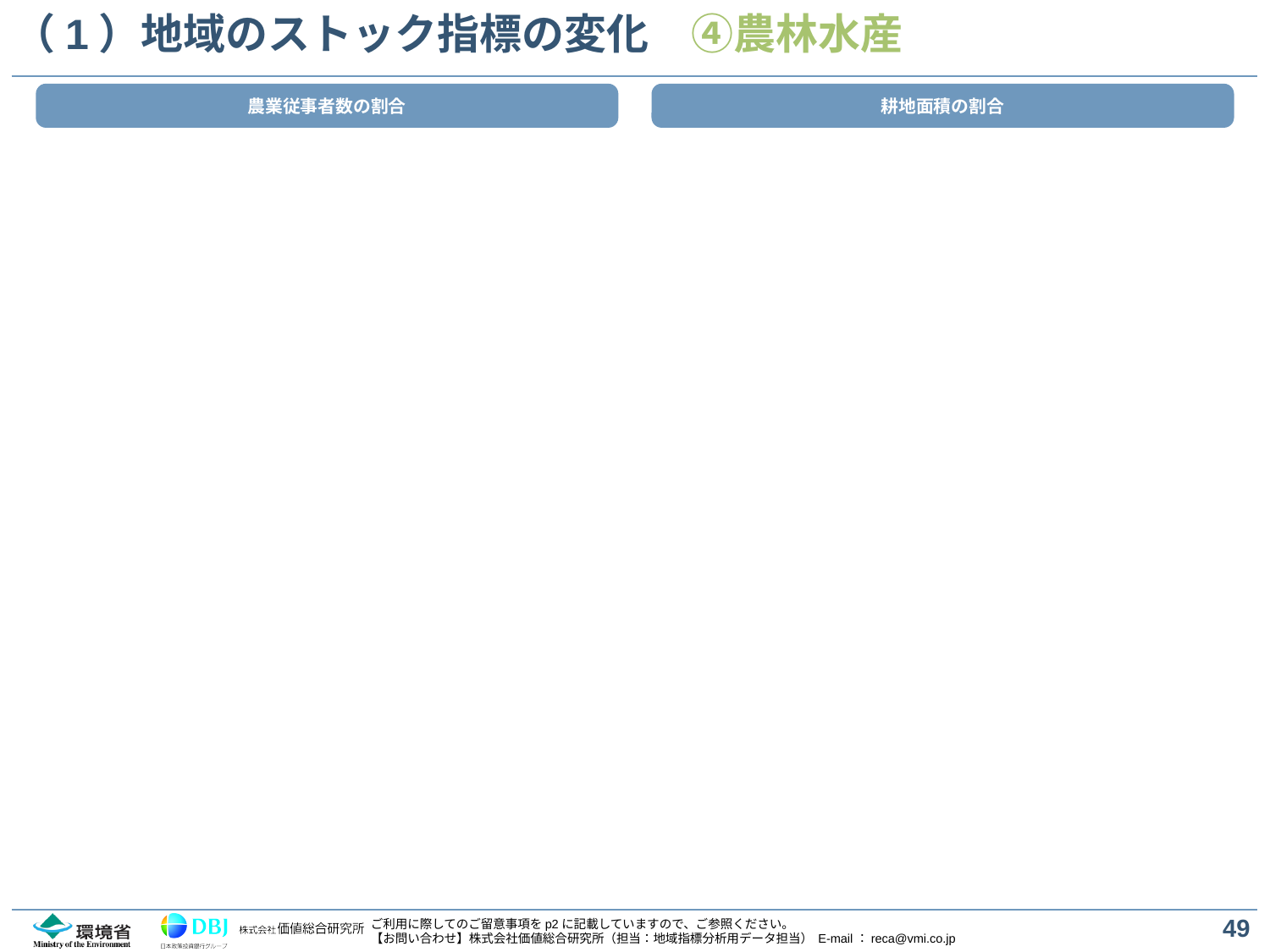

# （1）地域のストック指標の変化　④農林水産
農業従事者数の割合
耕地面積の割合
49